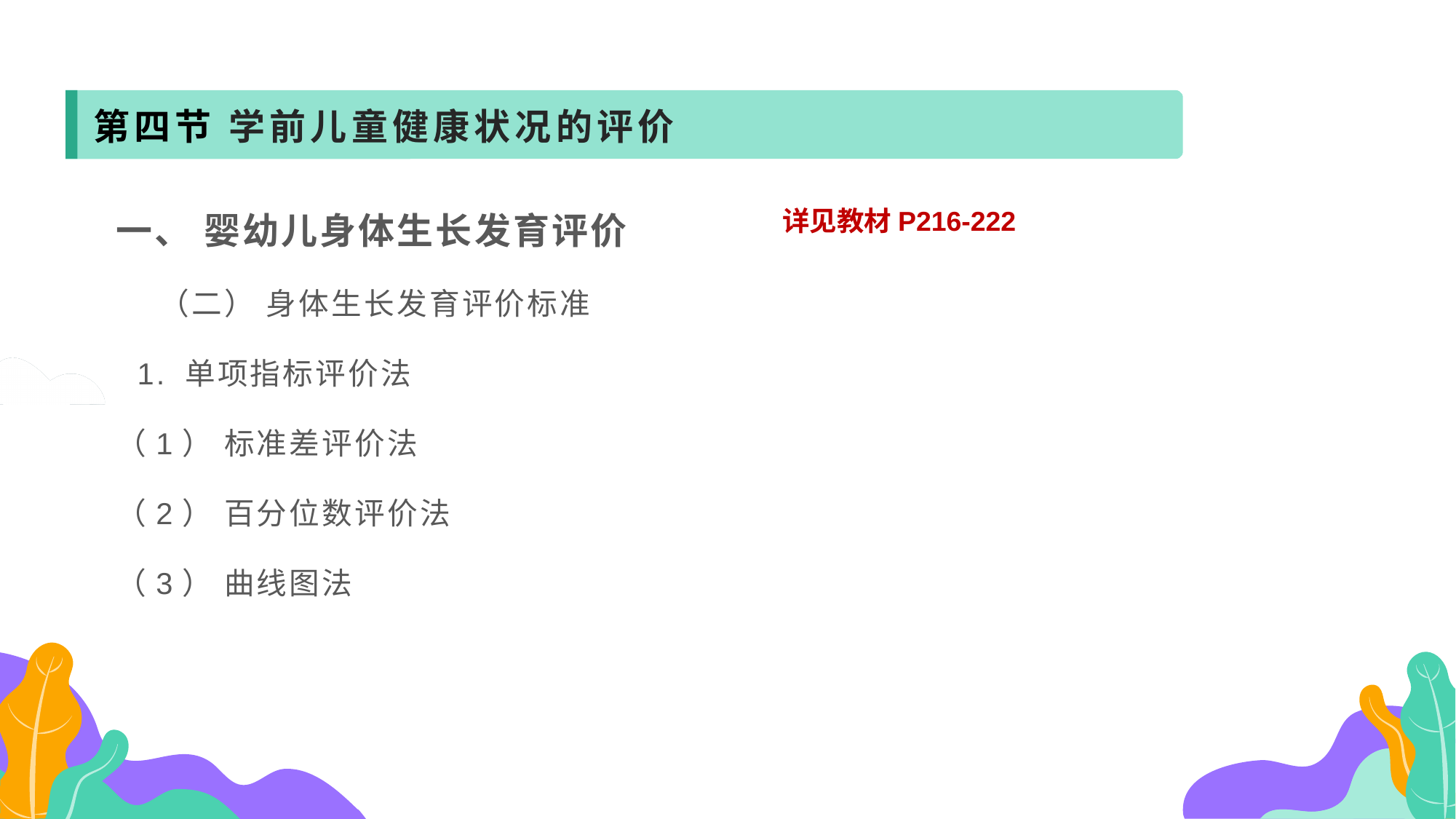

第四节 学前儿童健康状况的评价
一、 婴幼儿身体生长发育评价
    （二） 身体生长发育评价标准
  1. 单项指标评价法
（1） 标准差评价法
（2） 百分位数评价法
（3） 曲线图法
详见教材P216-222